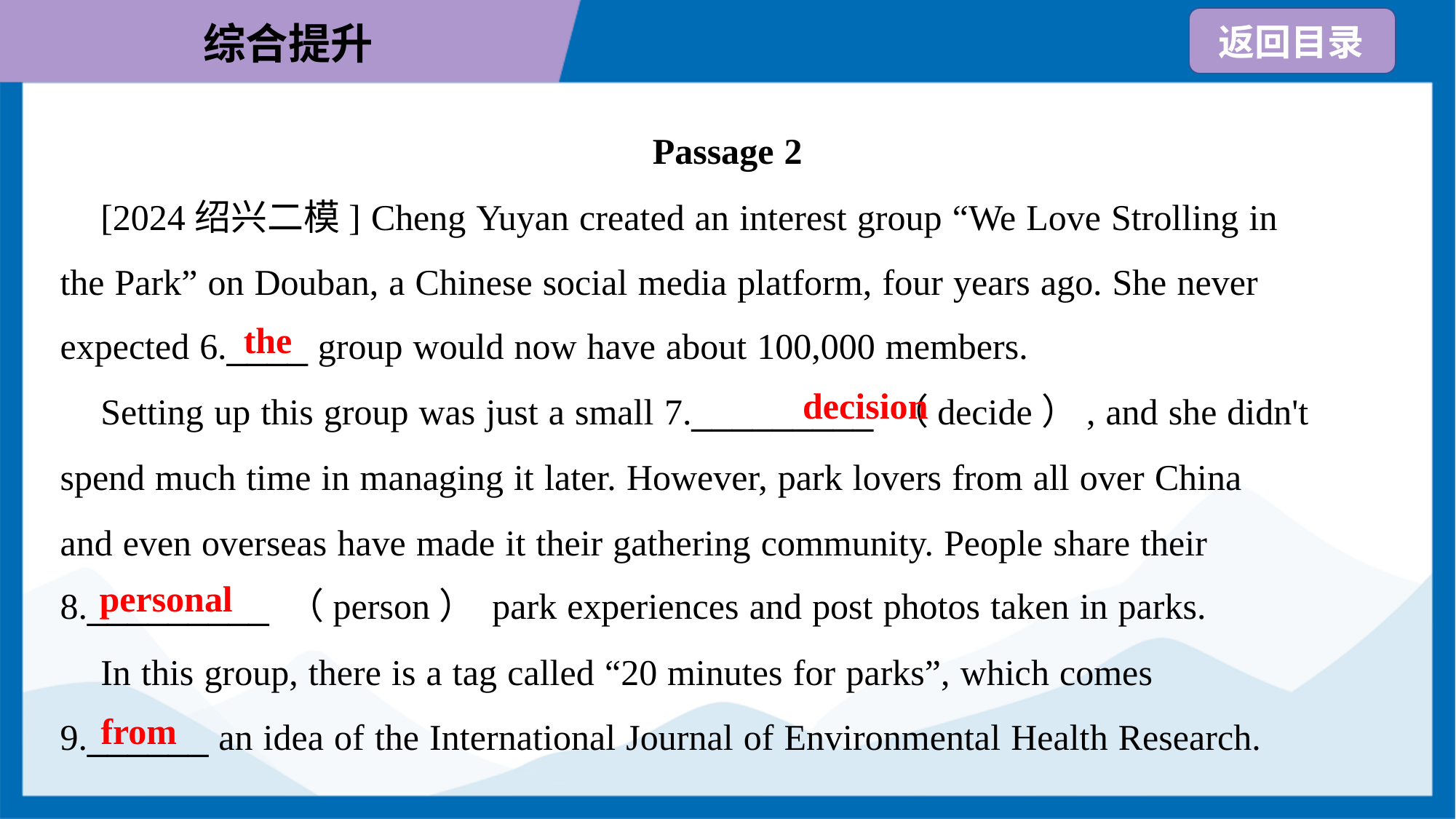

Passage 2
    [2024绍兴二模] Cheng Yuyan created an interest group “We Love Strolling in
the Park” on Douban, a Chinese social media platform, four years ago. She never
expected 6.____ group would now have about 100,000 members.
the
decision
    Setting up this group was just a small 7._________ （decide）, and she didn't
spend much time in managing it later. However, park lovers from all over China
and even overseas have made it their gathering community. People share their
8._________ （person） park experiences and post photos taken in parks.
personal
    In this group, there is a tag called “20 minutes for parks”, which comes
9.______ an idea of the International Journal of Environmental Health Research.

from